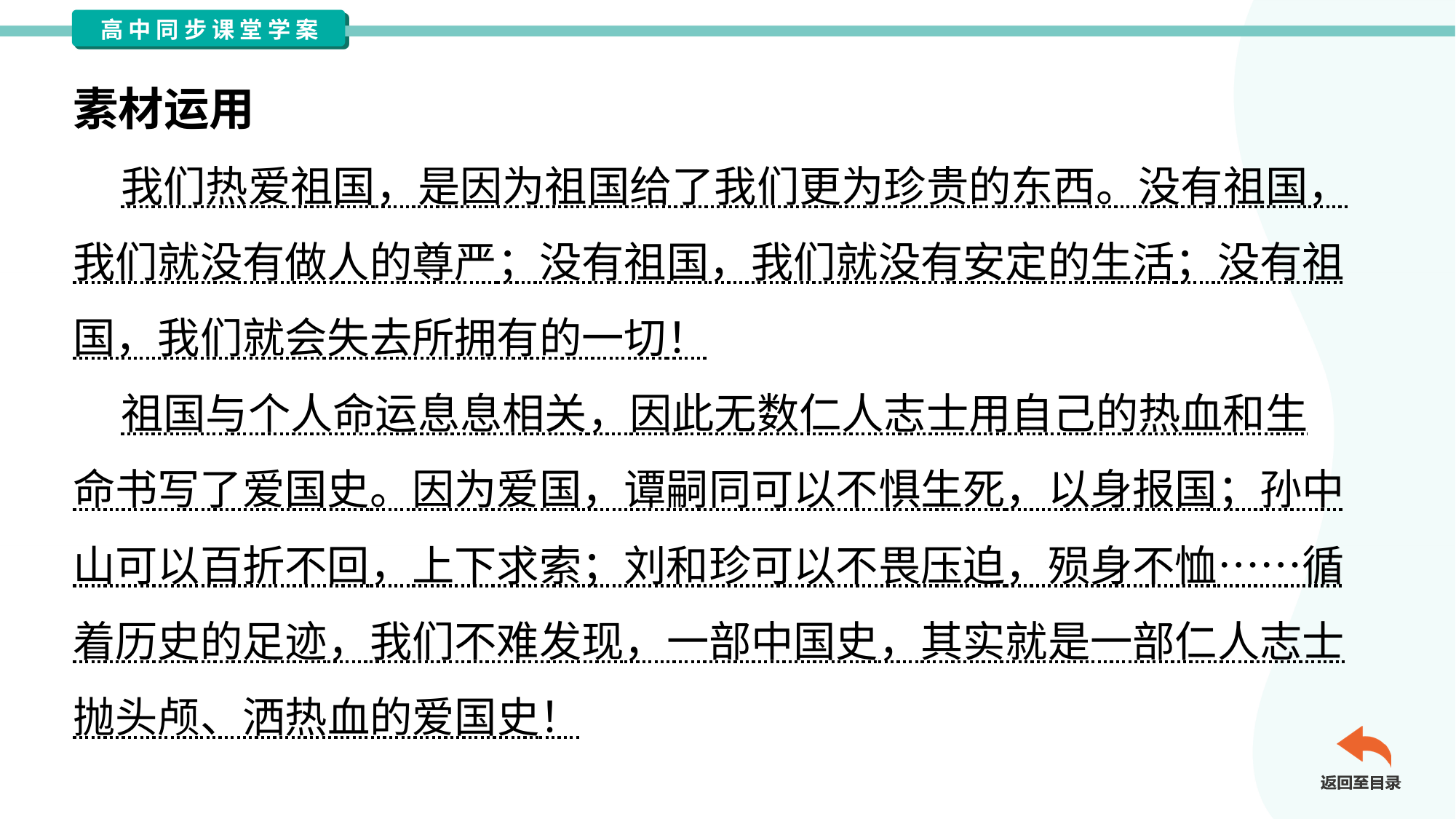

素材运用
    我们热爱祖国，是因为祖国给了我们更为珍贵的东西。没有祖国，
我们就没有做人的尊严；没有祖国，我们就没有安定的生活；没有祖
国，我们就会失去所拥有的一切！
    祖国与个人命运息息相关，因此无数仁人志士用自己的热血和生
命书写了爱国史。因为爱国，谭嗣同可以不惧生死，以身报国；孙中
山可以百折不回，上下求索；刘和珍可以不畏压迫，殒身不恤……循
着历史的足迹，我们不难发现，一部中国史，其实就是一部仁人志士
抛头颅、洒热血的爱国史！